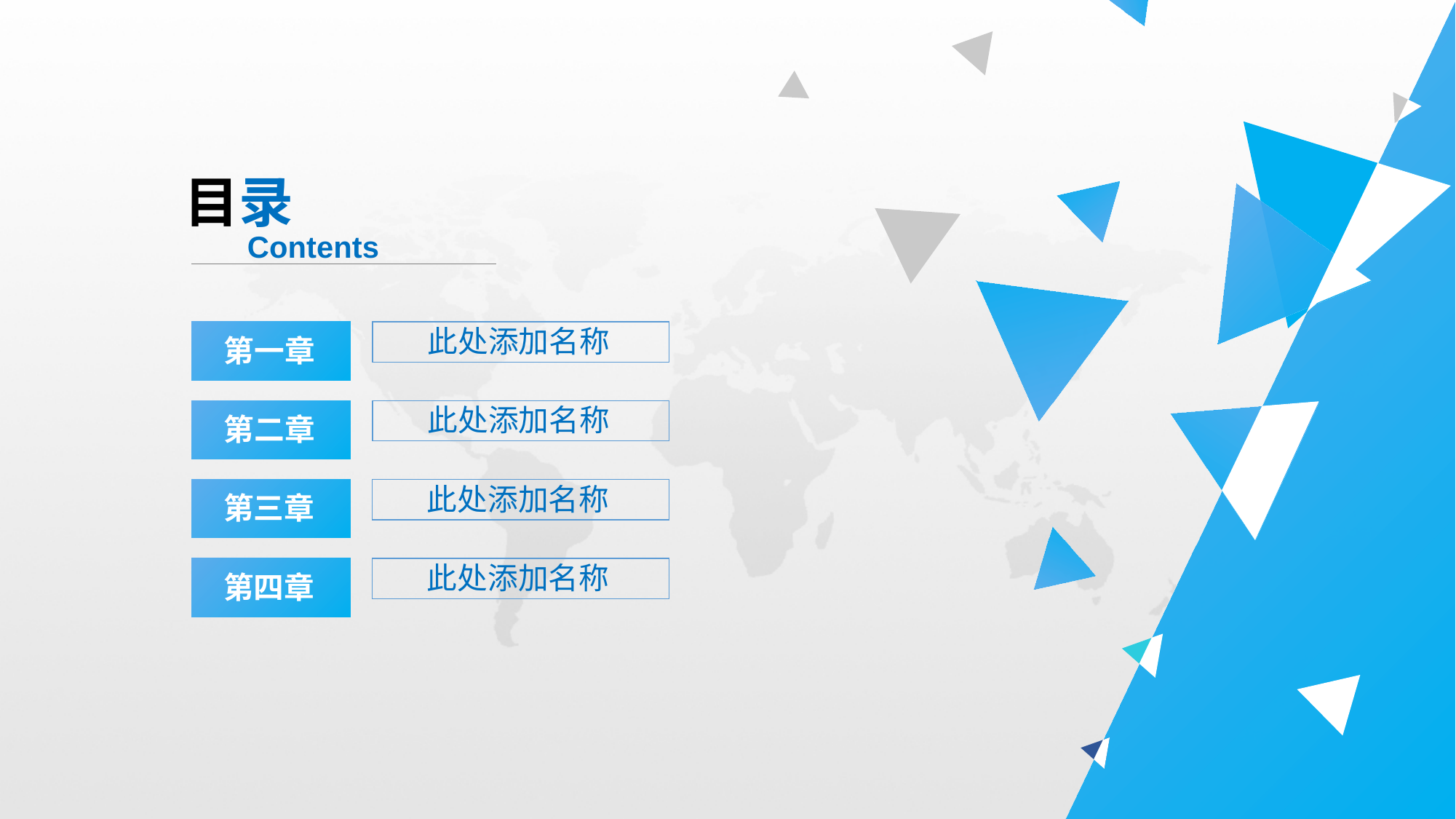

目录
Contents

此处添加名称

第一章

此处添加名称

第二章
此处添加名称

第三章

此处添加名称

第四章